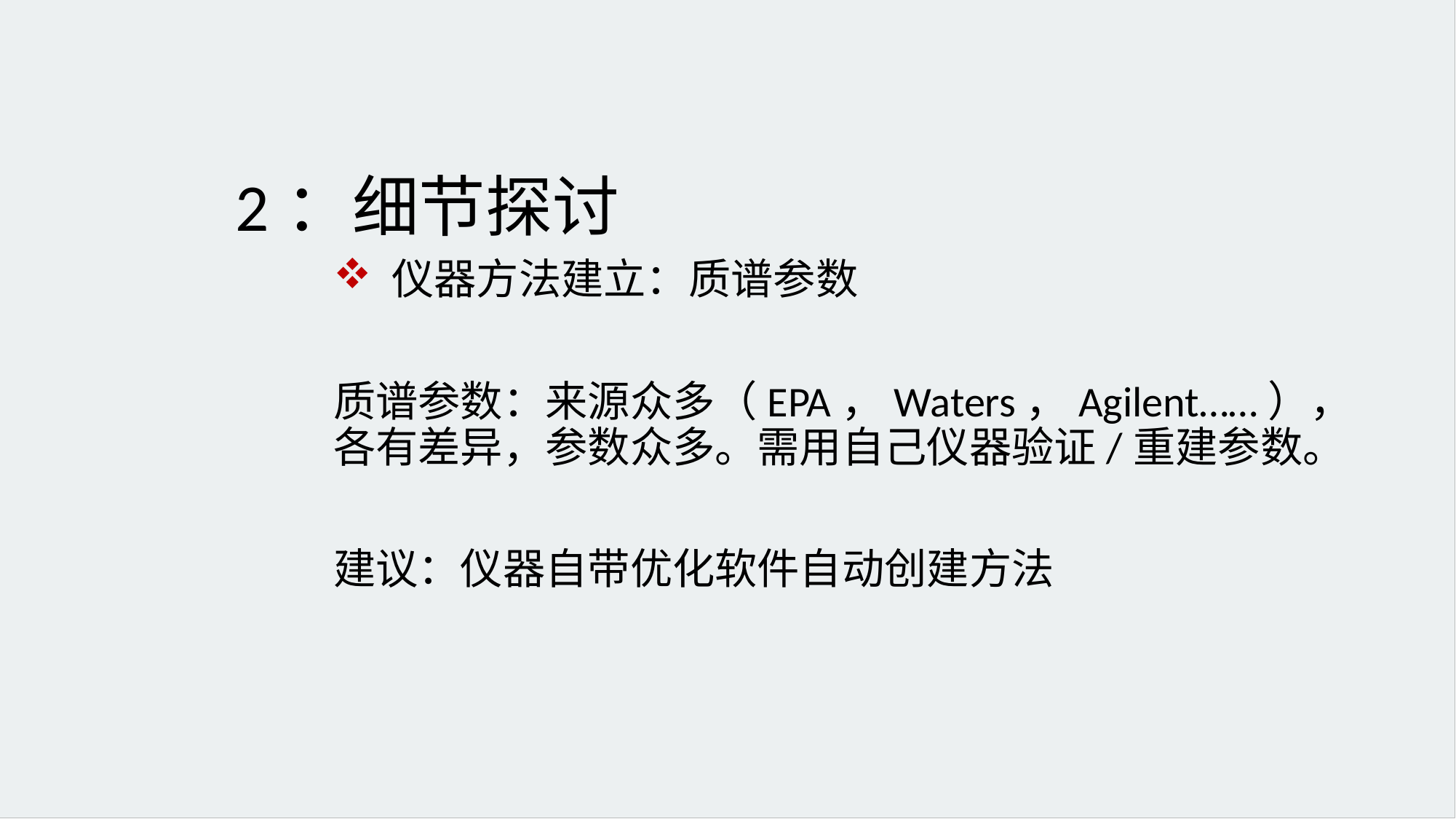

# 2：细节探讨
 仪器方法建立：质谱参数

质谱参数：来源众多（EPA，Waters，Agilent……），各有差异，参数众多。需用自己仪器验证/重建参数。

建议：仪器自带优化软件自动创建方法